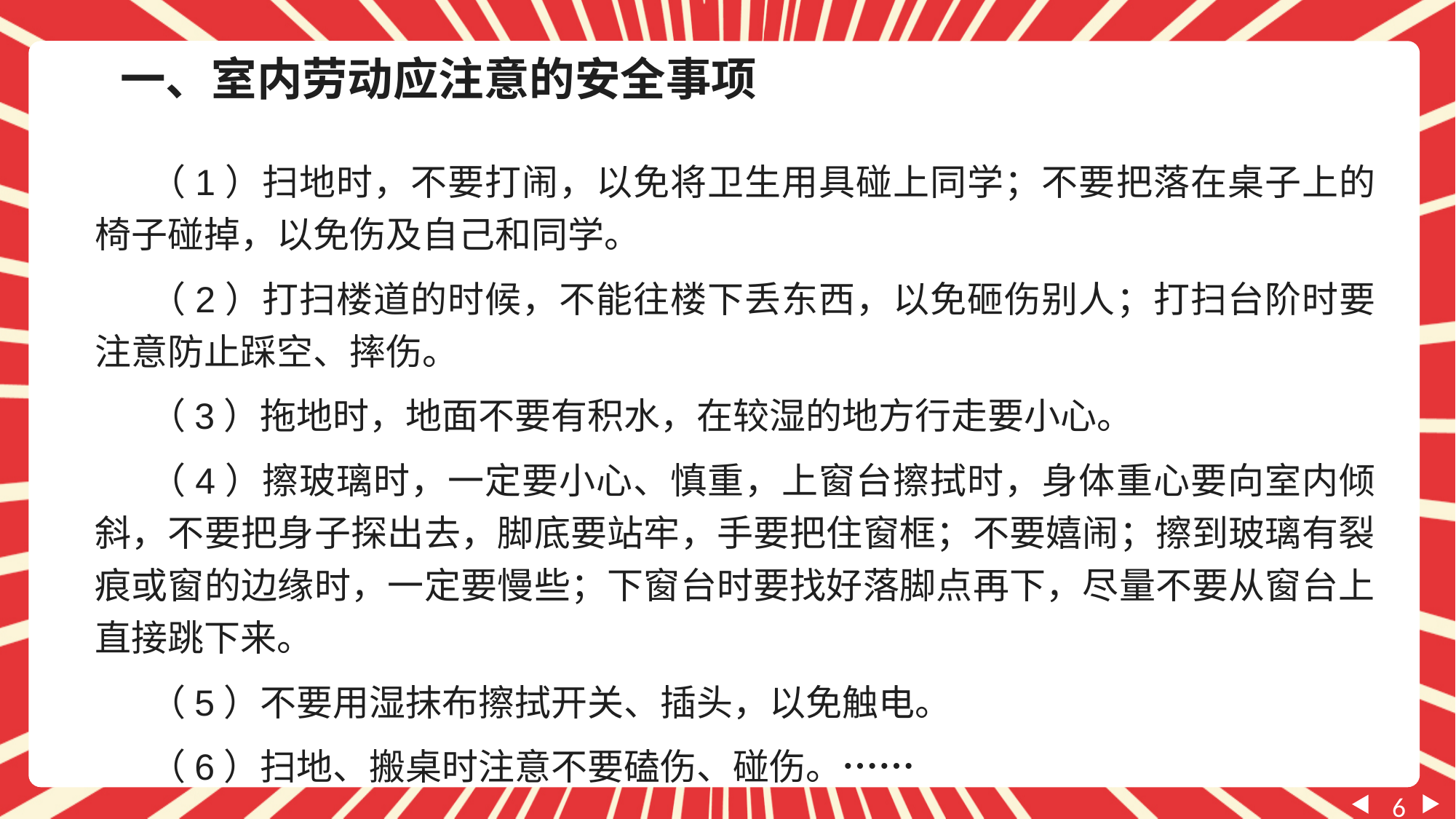

一、室内劳动应注意的安全事项
（1）扫地时，不要打闹，以免将卫生用具碰上同学；不要把落在桌子上的椅子碰掉，以免伤及自己和同学。
（2）打扫楼道的时候，不能往楼下丢东西，以免砸伤别人；打扫台阶时要注意防止踩空、摔伤。
（3）拖地时，地面不要有积水，在较湿的地方行走要小心。
（4）擦玻璃时，一定要小心、慎重，上窗台擦拭时，身体重心要向室内倾斜，不要把身子探出去，脚底要站牢，手要把住窗框；不要嬉闹；擦到玻璃有裂痕或窗的边缘时，一定要慢些；下窗台时要找好落脚点再下，尽量不要从窗台上直接跳下来。
（5）不要用湿抹布擦拭开关、插头，以免触电。
（6）扫地、搬桌时注意不要磕伤、碰伤。……